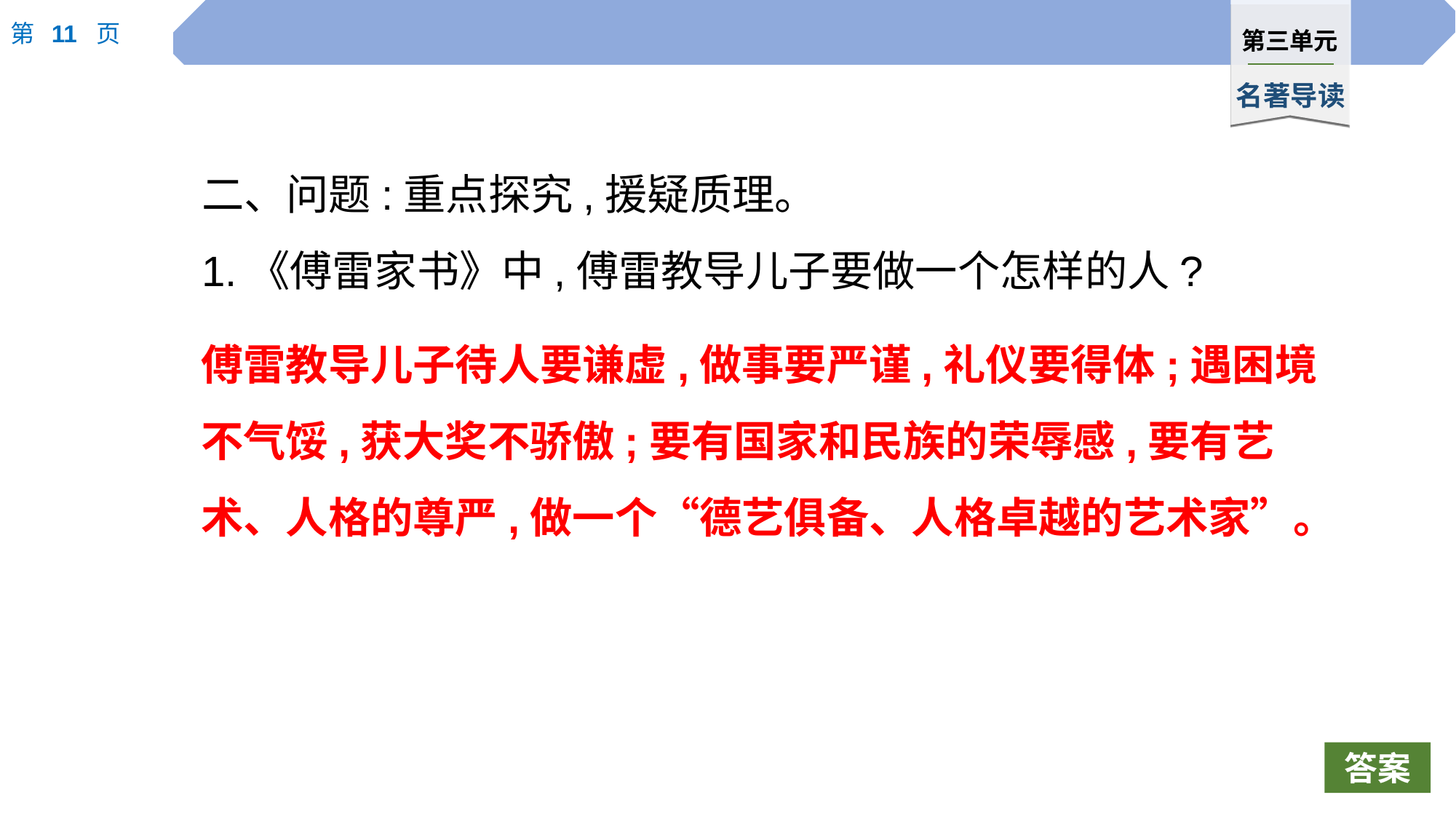

二、问题:重点探究,援疑质理。
1.《傅雷家书》中,傅雷教导儿子要做一个怎样的人?
傅雷教导儿子待人要谦虚,做事要严谨,礼仪要得体;遇困境不气馁,获大奖不骄傲;要有国家和民族的荣辱感,要有艺术、人格的尊严,做一个“德艺俱备、人格卓越的艺术家”。
答案